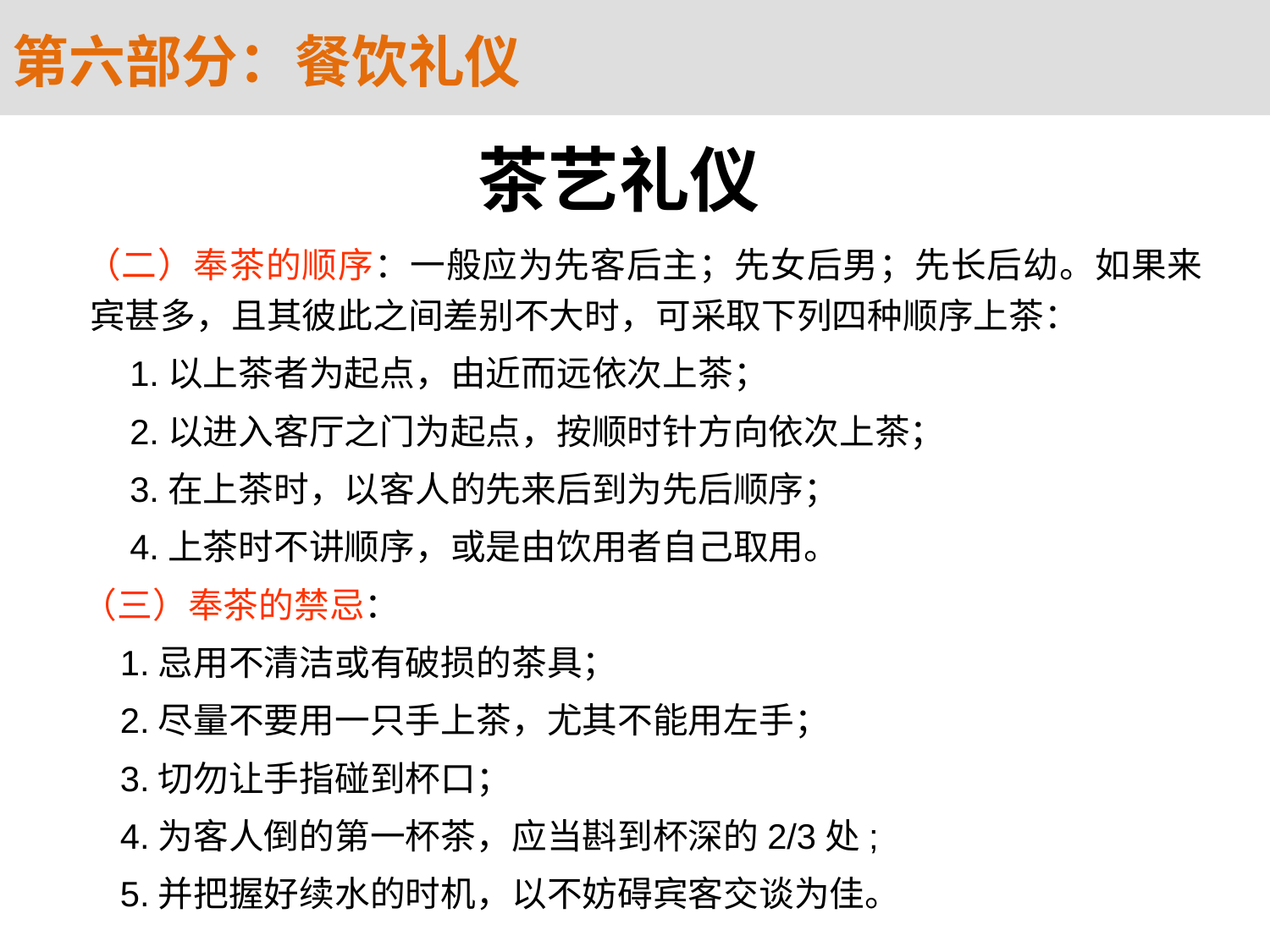

第六部分：餐饮礼仪
茶艺礼仪
    （二）奉茶的顺序：一般应为先客后主；先女后男；先长后幼。如果来宾甚多，且其彼此之间差别不大时，可采取下列四种顺序上茶：
         1.以上茶者为起点，由近而远依次上茶；
         2.以进入客厅之门为起点，按顺时针方向依次上茶；
         3.在上茶时，以客人的先来后到为先后顺序；
         4.上茶时不讲顺序，或是由饮用者自己取用。
    （三）奉茶的禁忌：
        1.忌用不清洁或有破损的茶具；
        2.尽量不要用一只手上茶，尤其不能用左手；
        3.切勿让手指碰到杯口；
        4.为客人倒的第一杯茶，应当斟到杯深的2/3处;
        5.并把握好续水的时机，以不妨碍宾客交谈为佳。